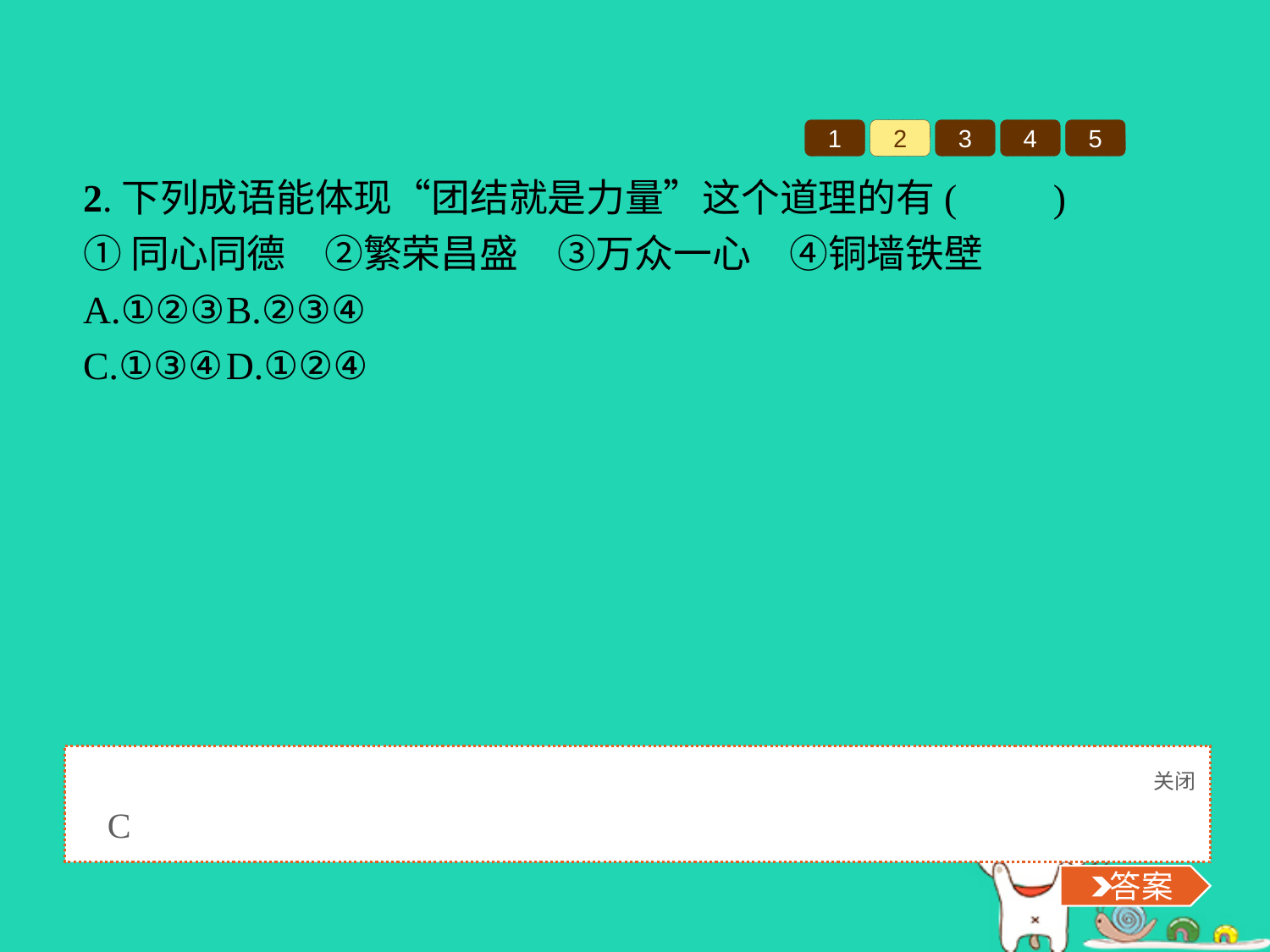

1
2
3
4
5
2.下列成语能体现“团结就是力量”这个道理的有(　　)
①同心同德　②繁荣昌盛　③万众一心　④铜墙铁壁
A.①②③	B.②③④
C.①③④	D.①②④

关闭
  答案

C
  答案